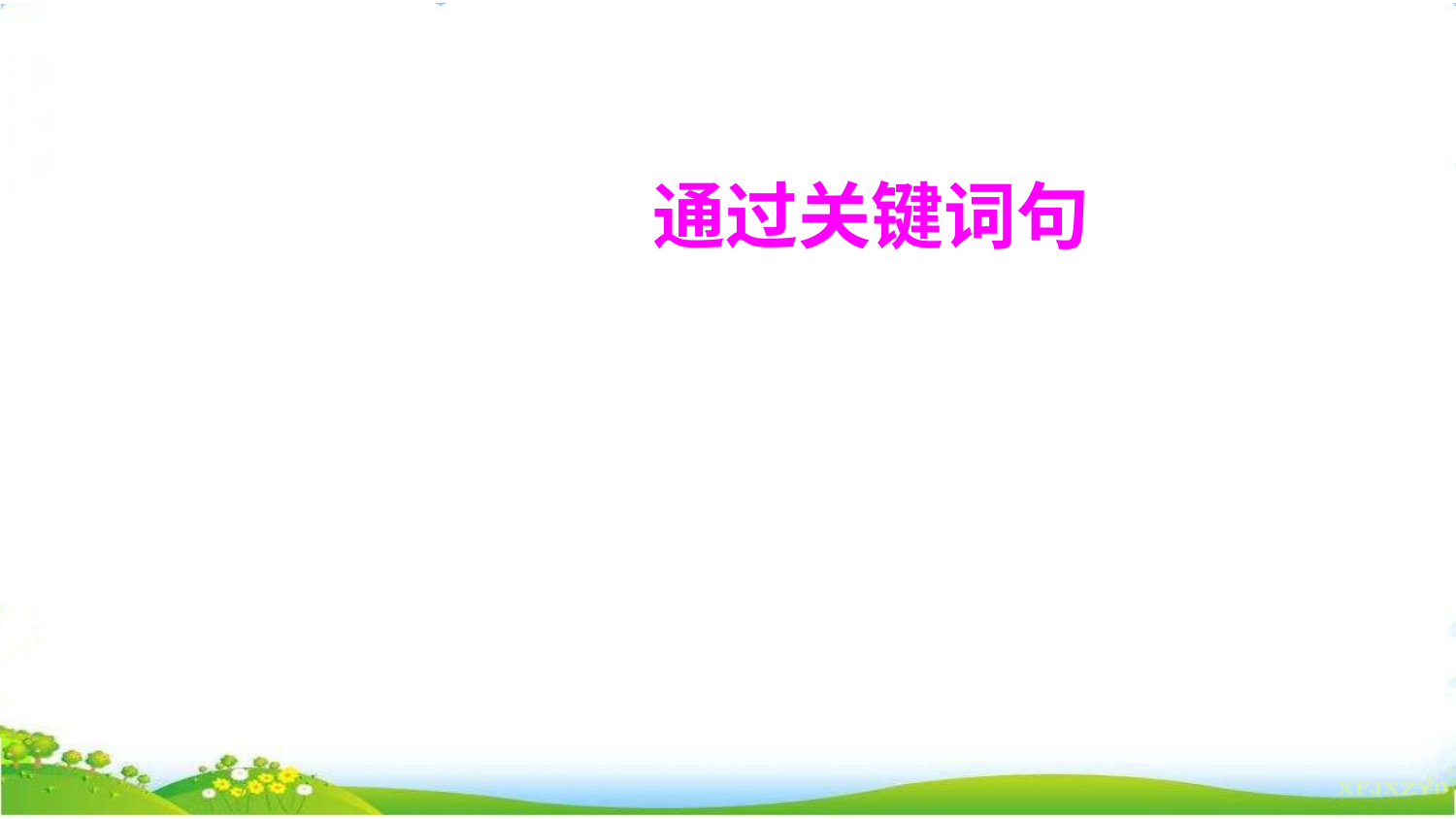

我们可以像这样通过关键词句来提取信息，理清故事的思路。在讲故事时，如果能用上文中的词语就更好了。
和同桌一起，试着自己讲一讲吧！